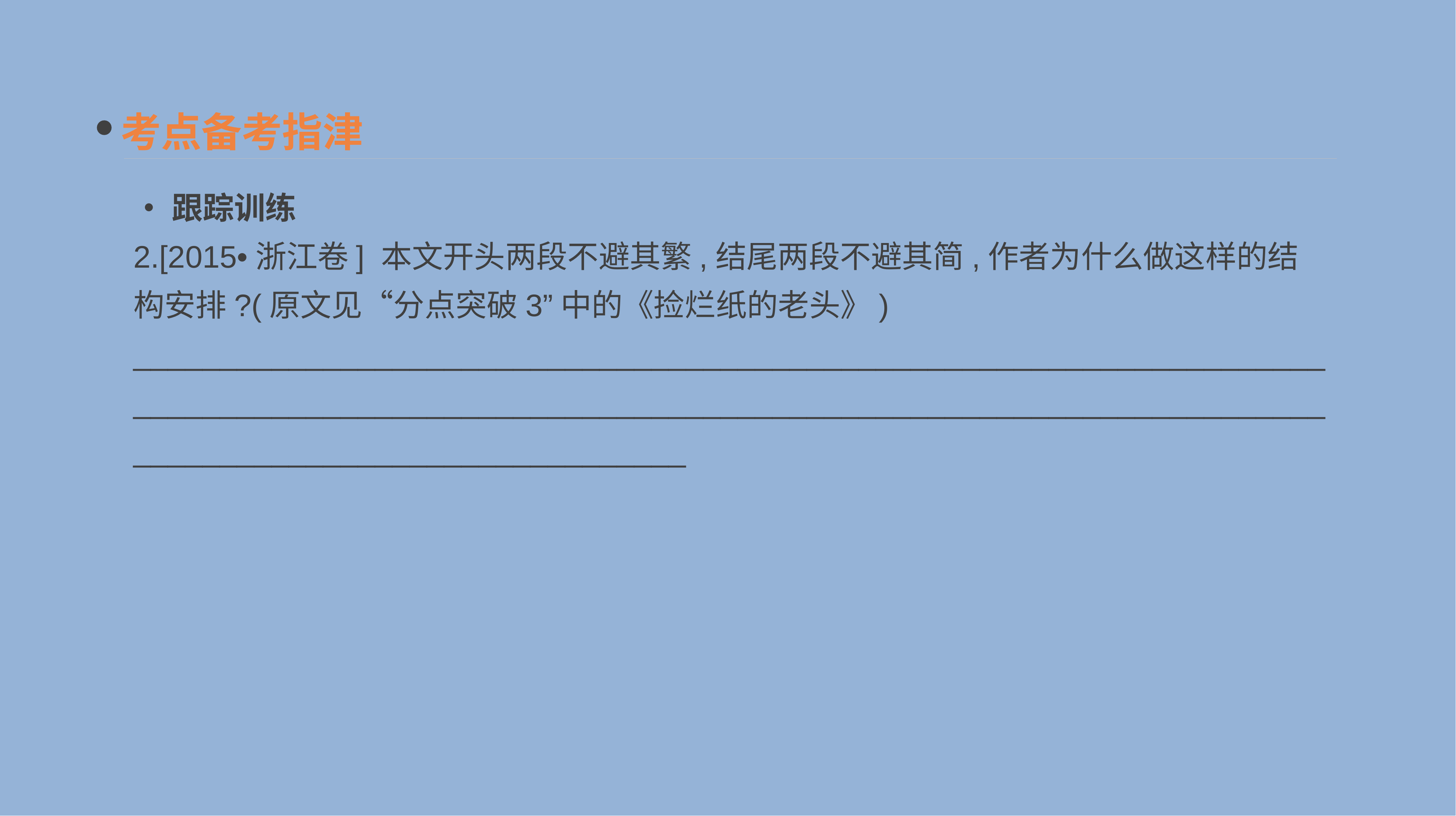

考点备考指津

•跟踪训练
2.[2015•浙江卷] 本文开头两段不避其繁,结尾两段不避其简,作者为什么做这样的结构安排?(原文见“分点突破3”中的《捡烂纸的老头》)
__________________________________________________________________________________________________________________________________________________________________________